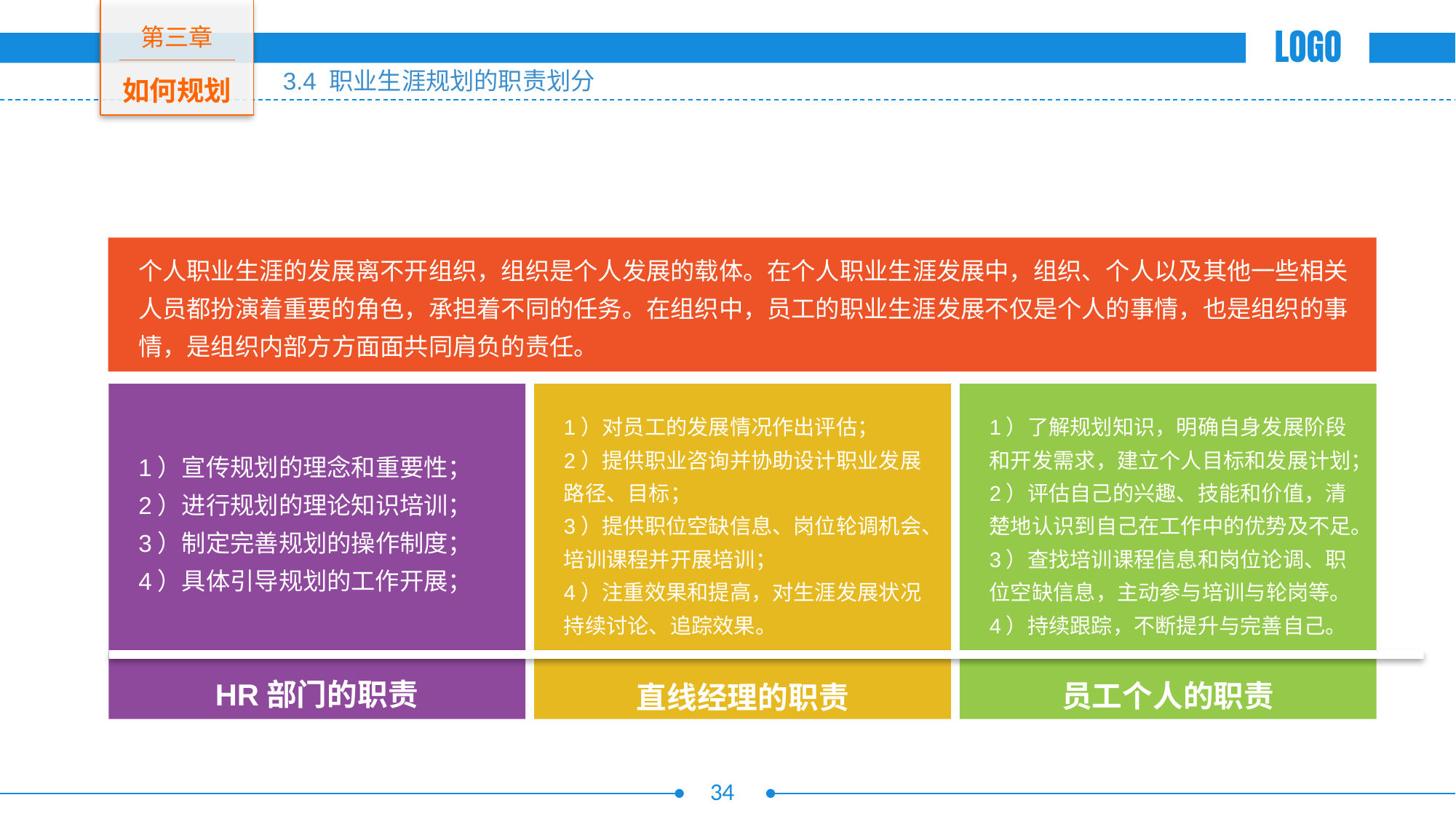

个人职业生涯的发展离不开组织，组织是个人发展的载体。在个人职业生涯发展中，组织、个人以及其他一些相关人员都扮演着重要的角色，承担着不同的任务。在组织中，员工的职业生涯发展不仅是个人的事情，也是组织的事情，是组织内部方方面面共同肩负的责任。

1）对员工的发展情况作出评估；
2）提供职业咨询并协助设计职业发展路径、目标；
3）提供职位空缺信息、岗位轮调机会、培训课程并开展培训；
4）注重效果和提高，对生涯发展状况持续讨论、追踪效果。
1）了解规划知识，明确自身发展阶段和开发需求，建立个人目标和发展计划；
2）评估自己的兴趣、技能和价值，清楚地认识到自己在工作中的优势及不足。
3）查找培训课程信息和岗位论调、职位空缺信息，主动参与培训与轮岗等。
4）持续跟踪，不断提升与完善自己。
1）宣传规划的理念和重要性；
2）进行规划的理论知识培训；
3）制定完善规划的操作制度；
4）具体引导规划的工作开展；

HR部门的职责
员工个人的职责
直线经理的职责